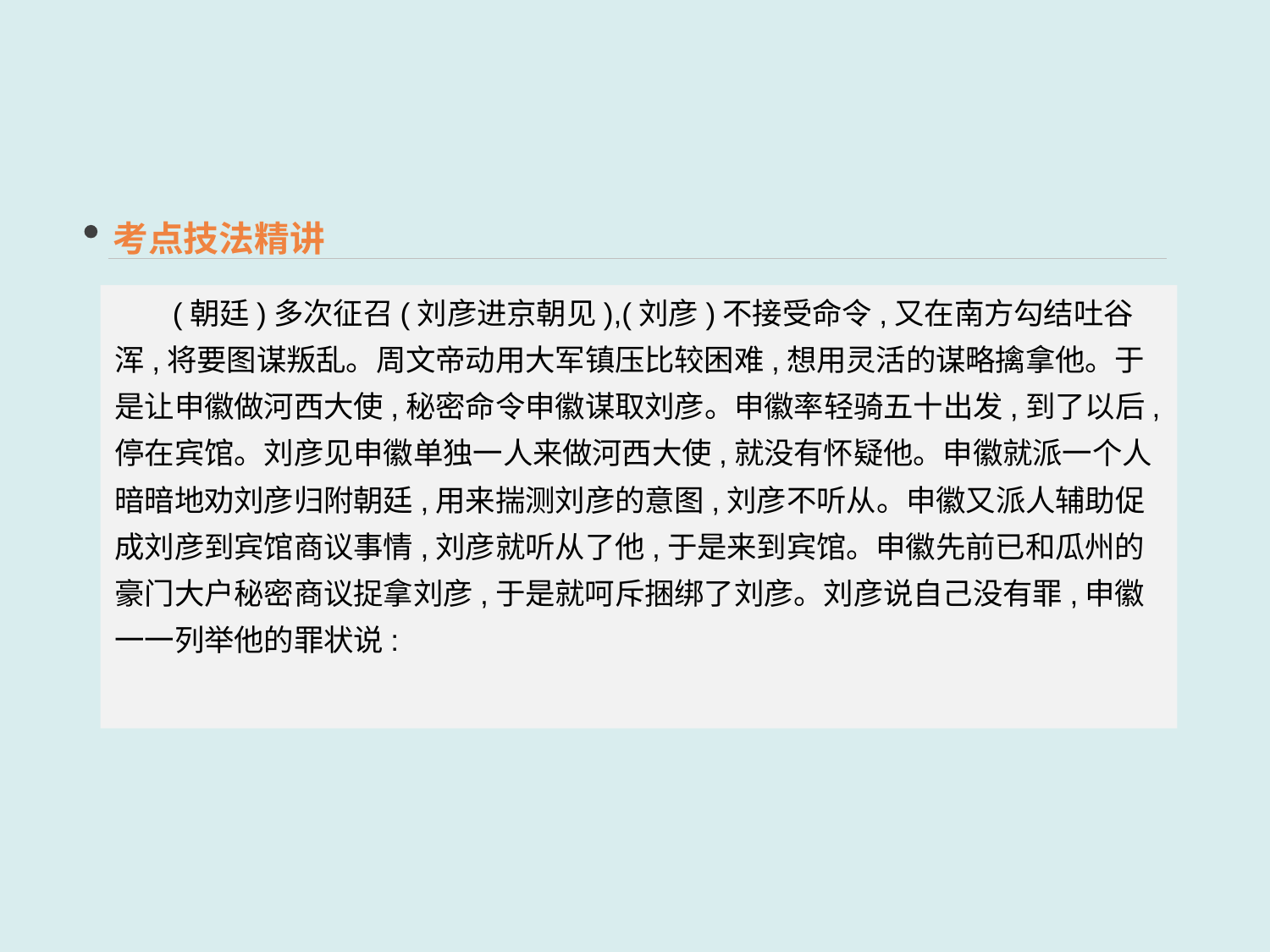

考点技法精讲

       (朝廷)多次征召(刘彦进京朝见),(刘彦)不接受命令,又在南方勾结吐谷浑,将要图谋叛乱。周文帝动用大军镇压比较困难,想用灵活的谋略擒拿他。于是让申徽做河西大使,秘密命令申徽谋取刘彦。申徽率轻骑五十出发,到了以后,停在宾馆。刘彦见申徽单独一人来做河西大使,就没有怀疑他。申徽就派一个人暗暗地劝刘彦归附朝廷,用来揣测刘彦的意图,刘彦不听从。申徽又派人辅助促成刘彦到宾馆商议事情,刘彦就听从了他,于是来到宾馆。申徽先前已和瓜州的豪门大户秘密商议捉拿刘彦,于是就呵斥捆绑了刘彦。刘彦说自己没有罪,申徽一一列举他的罪状说: